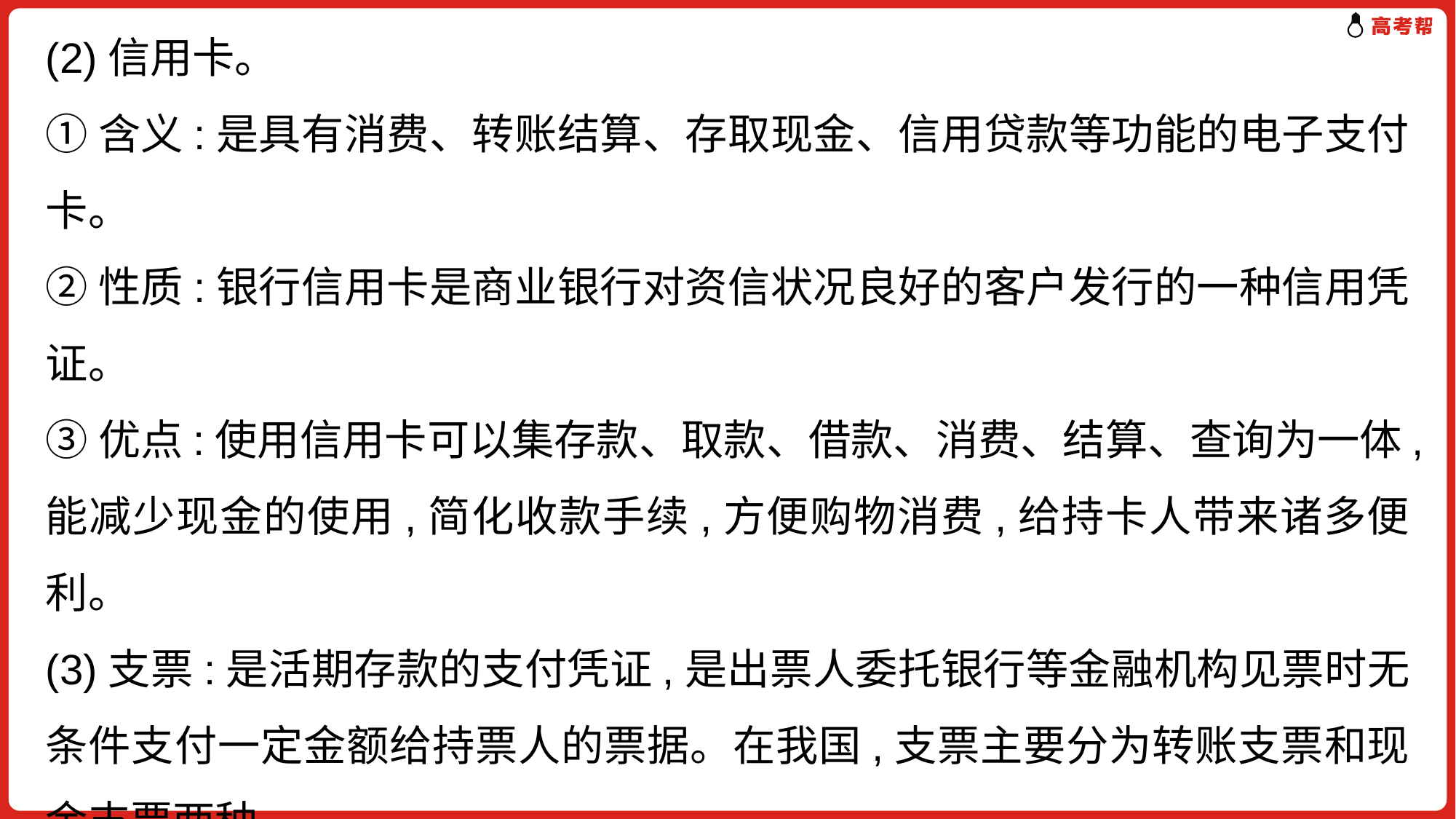

(2)信用卡。
①含义:是具有消费、转账结算、存取现金、信用贷款等功能的电子支付卡。
②性质:银行信用卡是商业银行对资信状况良好的客户发行的一种信用凭证。
③优点:使用信用卡可以集存款、取款、借款、消费、结算、查询为一体,能减少现金的使用,简化收款手续,方便购物消费,给持卡人带来诸多便利。
(3)支票:是活期存款的支付凭证,是出票人委托银行等金融机构见票时无条件支付一定金额给持票人的票据。在我国,支票主要分为转账支票和现金支票两种。